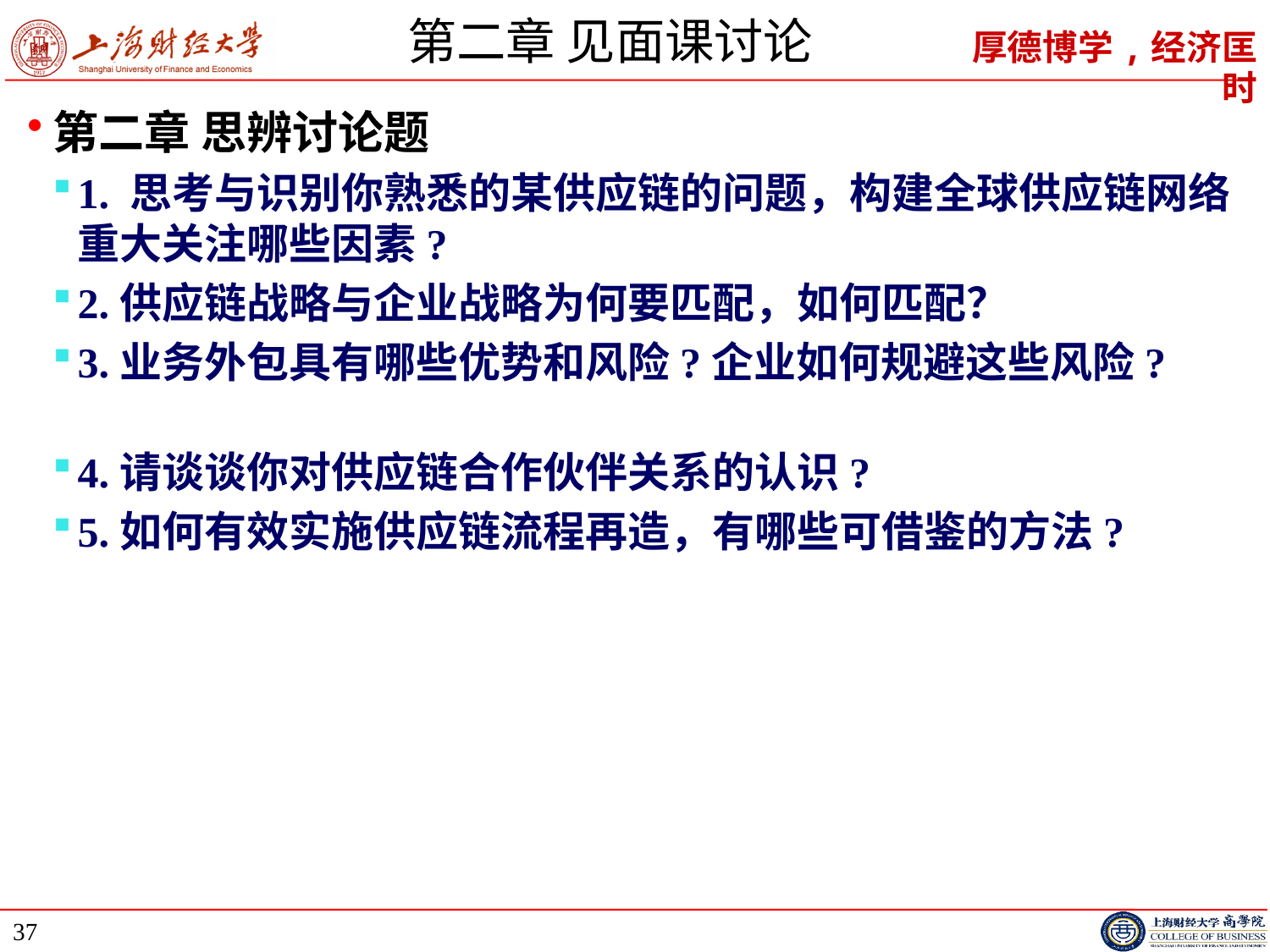

# 第二章 见面课讨论
第二章 思辨讨论题
1. 思考与识别你熟悉的某供应链的问题，构建全球供应链网络重大关注哪些因素?
2.供应链战略与企业战略为何要匹配，如何匹配？
3.业务外包具有哪些优势和风险?企业如何规避这些风险?
4.请谈谈你对供应链合作伙伴关系的认识?
5.如何有效实施供应链流程再造，有哪些可借鉴的方法?
37